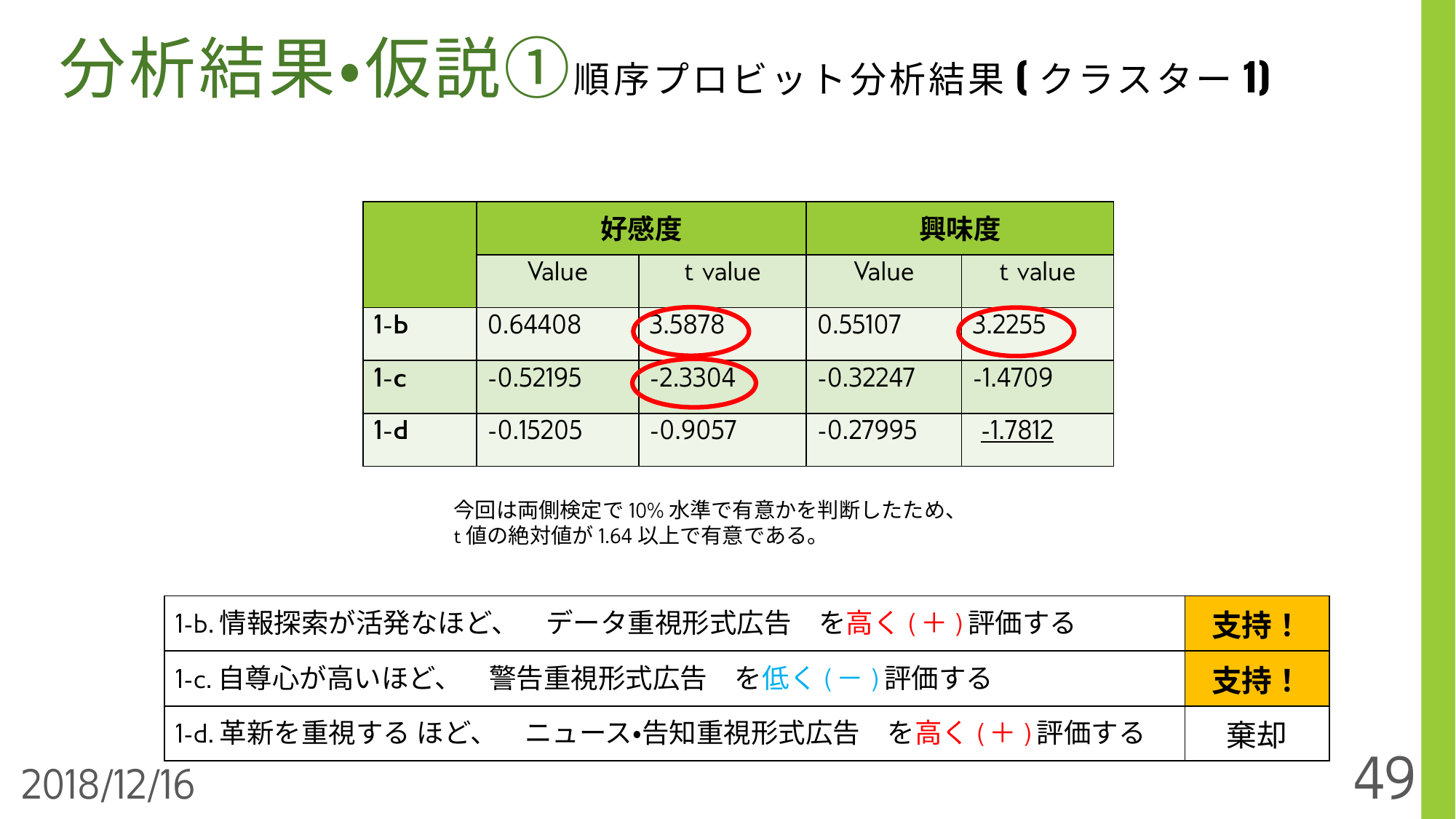

# 分析結果・仮説①順序プロビット分析結果(クラスター1)
|  | 好感度 |  | 興味度 |  |
| --- | --- | --- | --- | --- |
|  | Value | t value | Value | t value |
| 1-b | 0.64408 | 3.5878 | 0.55107 | 3.2255 |
| 1-c | -0.52195 | -2.3304 | -0.32247 | -1.4709 |
| 1-d | -0.15205 | -0.9057 | -0.27995 | -1.7812 |

今回は両側検定で10%水準で有意かを判断したため、
t値の絶対値が1.64以上で有意である。
| 1-b.情報探索が活発なほど、　データ重視形式広告　を高く(＋)評価する | 支持！ |
| --- | --- |
| 1-c.自尊心が高いほど、　警告重視形式広告　を低く(－)評価する | 支持！ |
| 1-d.革新を重視する ほど、　ニュース・告知重視形式広告　を高く(＋)評価する | 棄却 |
49
2018/12/16